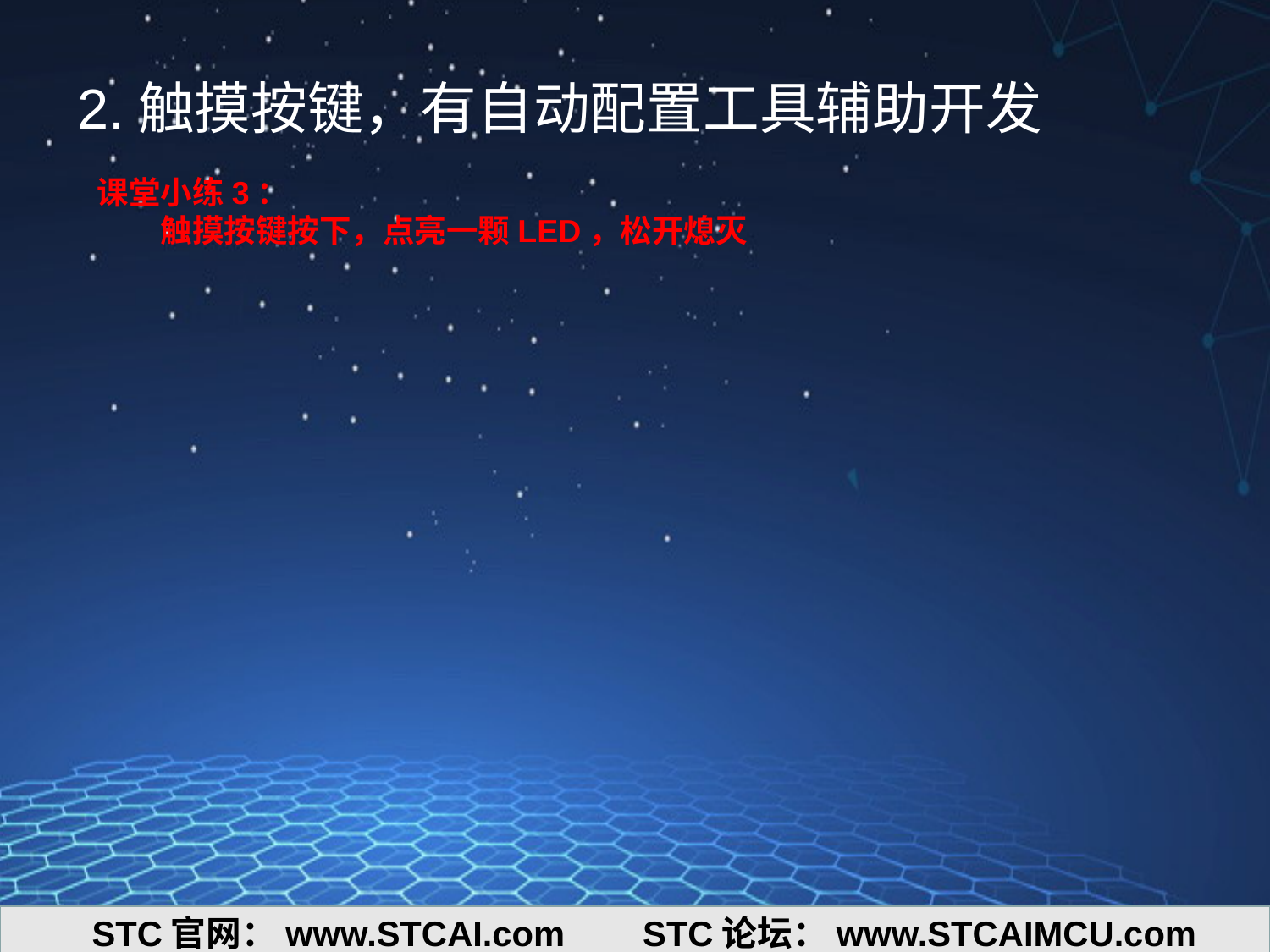

2.触摸按键，有自动配置工具辅助开发

课堂小练3：
触摸按键按下，点亮一颗LED，松开熄灭

STC官网：www.STCAI.com        STC论坛：www.STCAIMCU.com